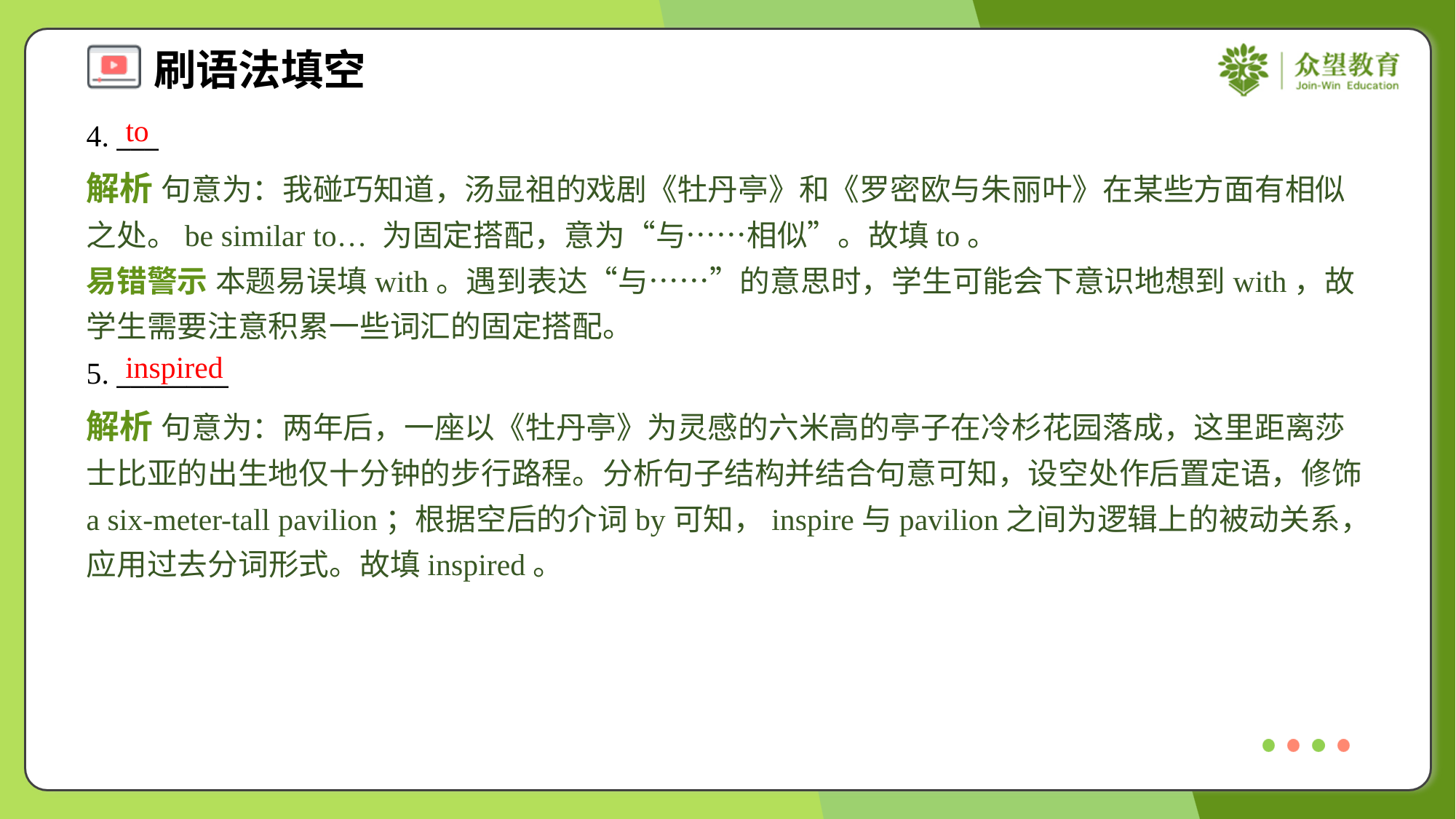

to
4. ___
解析 句意为：我碰巧知道，汤显祖的戏剧《牡丹亭》和《罗密欧与朱丽叶》在某些方面有相似之处。be similar to… 为固定搭配，意为“与……相似”。故填to。
易错警示 本题易误填with。遇到表达“与……”的意思时，学生可能会下意识地想到with，故学生需要注意积累一些词汇的固定搭配。
inspired
5. ________
解析 句意为：两年后，一座以《牡丹亭》为灵感的六米高的亭子在冷杉花园落成，这里距离莎士比亚的出生地仅十分钟的步行路程。分析句子结构并结合句意可知，设空处作后置定语，修饰a six-meter-tall pavilion；根据空后的介词by可知，inspire与pavilion之间为逻辑上的被动关系，应用过去分词形式。故填inspired。